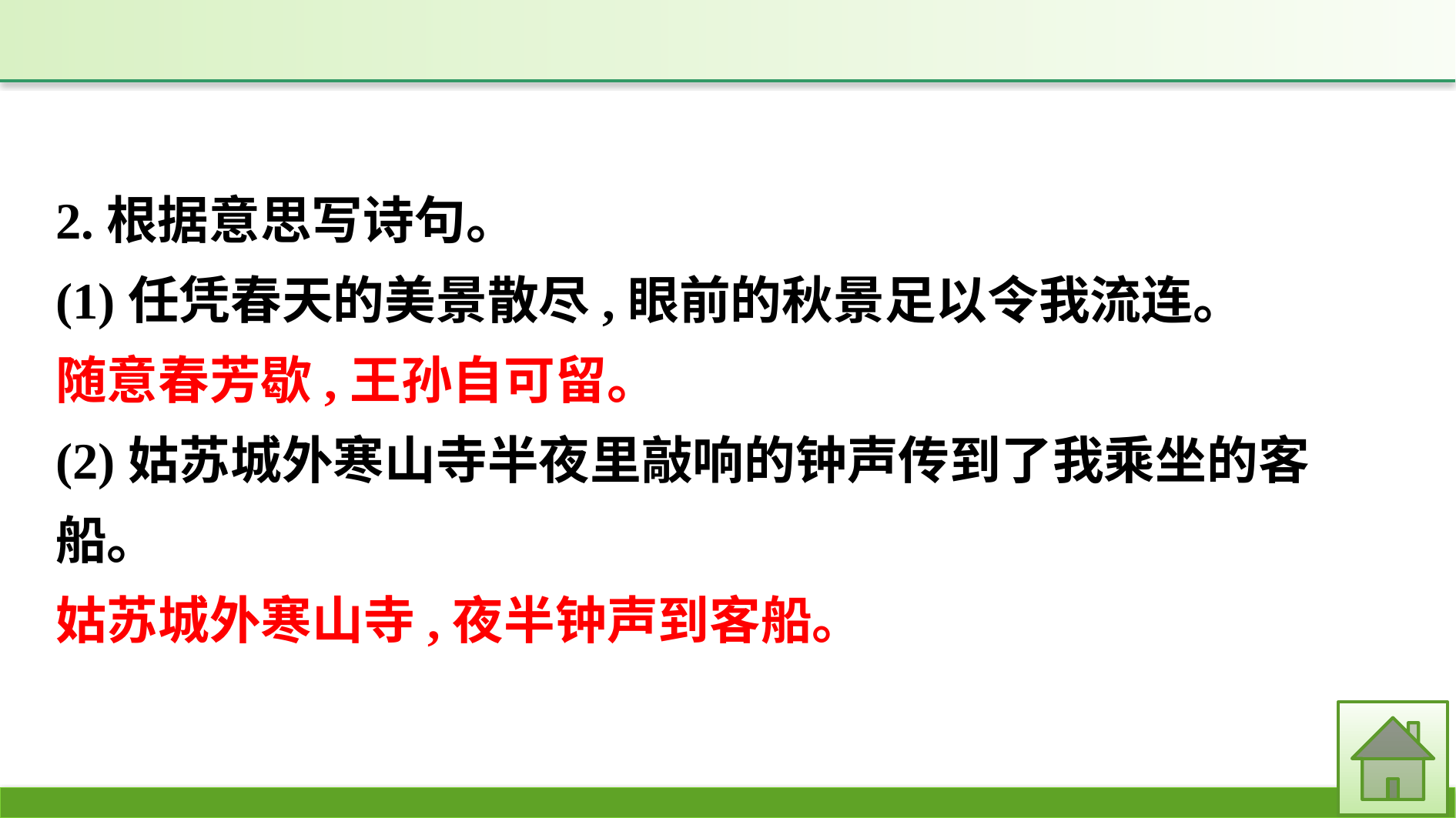

2.根据意思写诗句。
(1)任凭春天的美景散尽,眼前的秋景足以令我流连。
随意春芳歇,王孙自可留。
(2)姑苏城外寒山寺半夜里敲响的钟声传到了我乘坐的客船。
姑苏城外寒山寺,夜半钟声到客船。